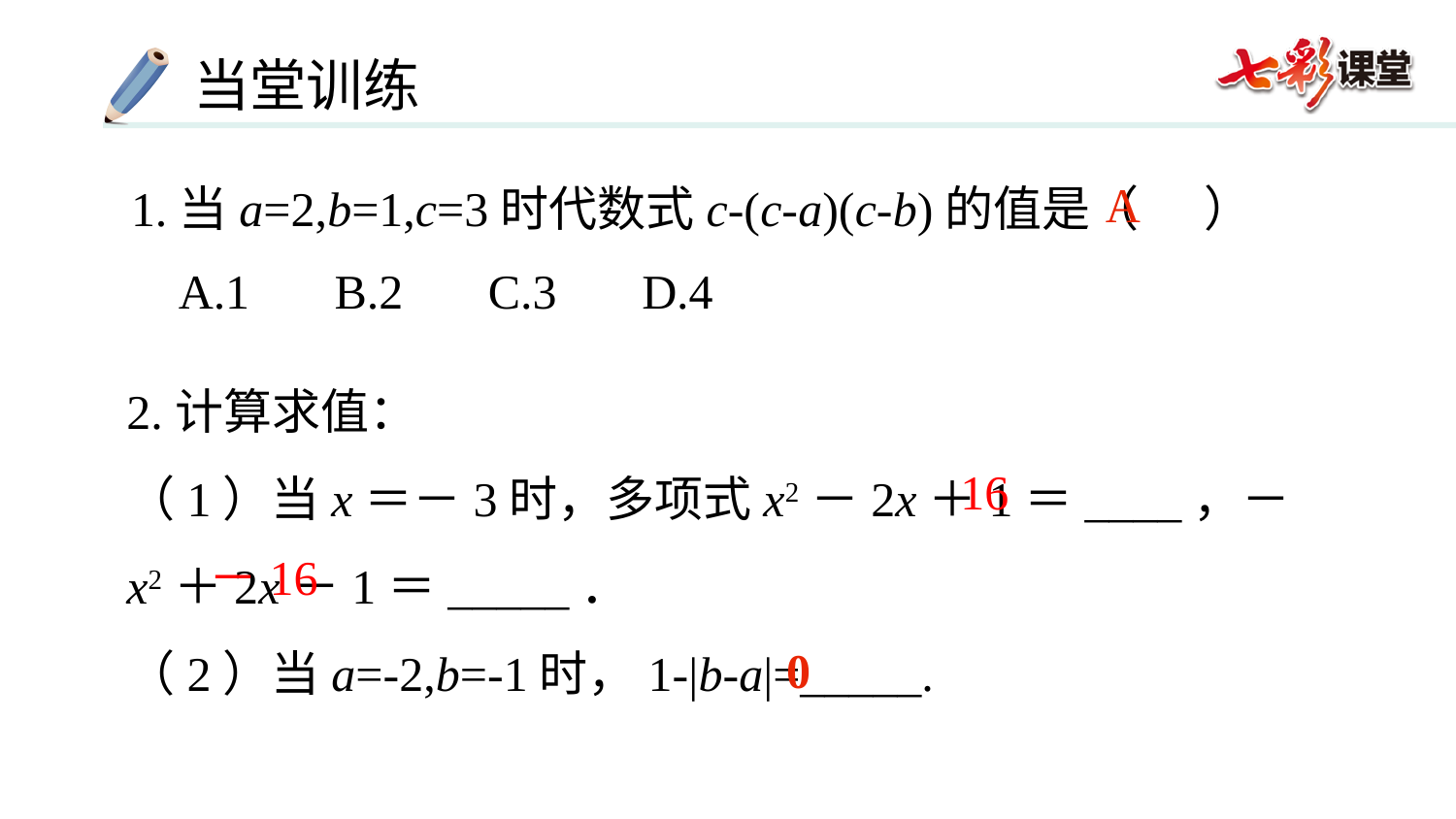

A
1.当a=2,b=1,c=3时代数式c-(c-a)(c-b)的值是（      ）
A.1       B.2       C.3       D.4
2.计算求值：
（1）当x＝－3时，多项式x2－2x＋1＝____，－x2＋2x－1＝_____．
（2）当a=-2,b=-1时，1-|b-a|=_____.
16
－16
0